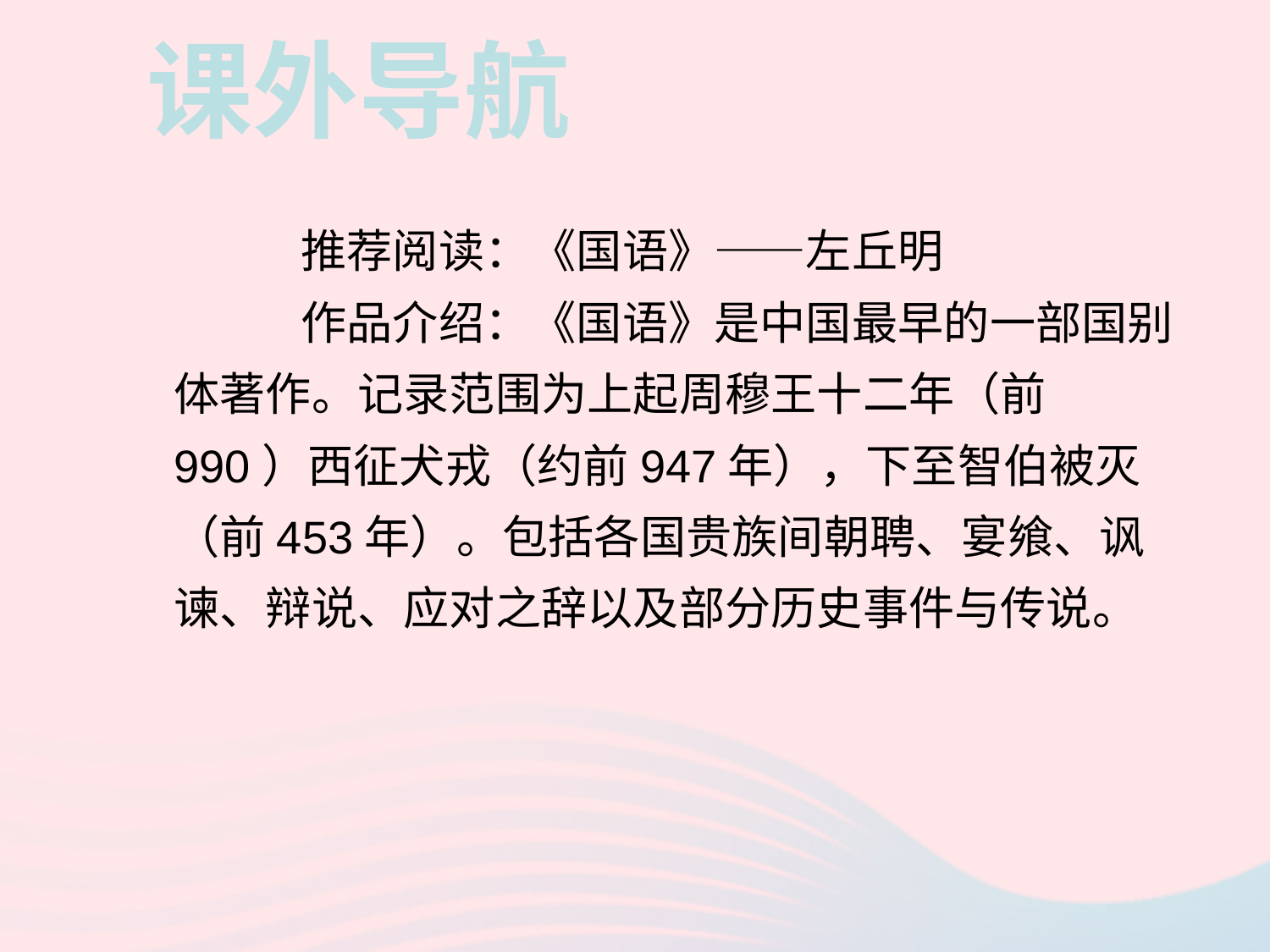

课外导航
	推荐阅读：《国语》——左丘明
	作品介绍：《国语》是中国最早的一部国别体著作。记录范围为上起周穆王十二年（前990）西征犬戎（约前947年），下至智伯被灭（前453年）。包括各国贵族间朝聘、宴飨、讽谏、辩说、应对之辞以及部分历史事件与传说。